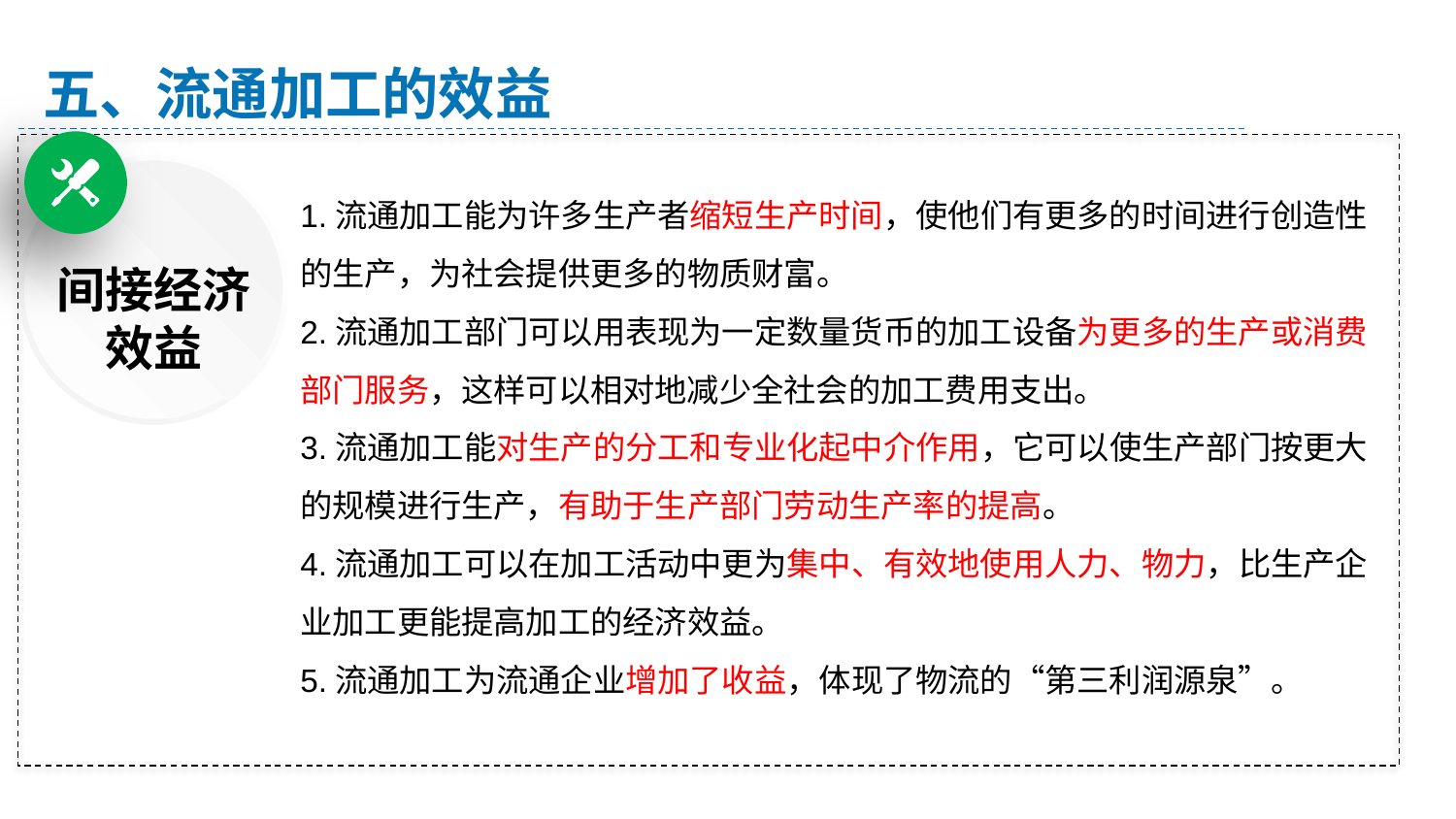

五、流通加工的效益

间接经济
效益

1.流通加工能为许多生产者缩短生产时间，使他们有更多的时间进行创造性的生产，为社会提供更多的物质财富。
2.流通加工部门可以用表现为一定数量货币的加工设备为更多的生产或消费部门服务，这样可以相对地减少全社会的加工费用支出。
3.流通加工能对生产的分工和专业化起中介作用，它可以使生产部门按更大的规模进行生产，有助于生产部门劳动生产率的提高。
4.流通加工可以在加工活动中更为集中、有效地使用人力、物力，比生产企业加工更能提高加工的经济效益。
5.流通加工为流通企业增加了收益，体现了物流的“第三利润源泉”。